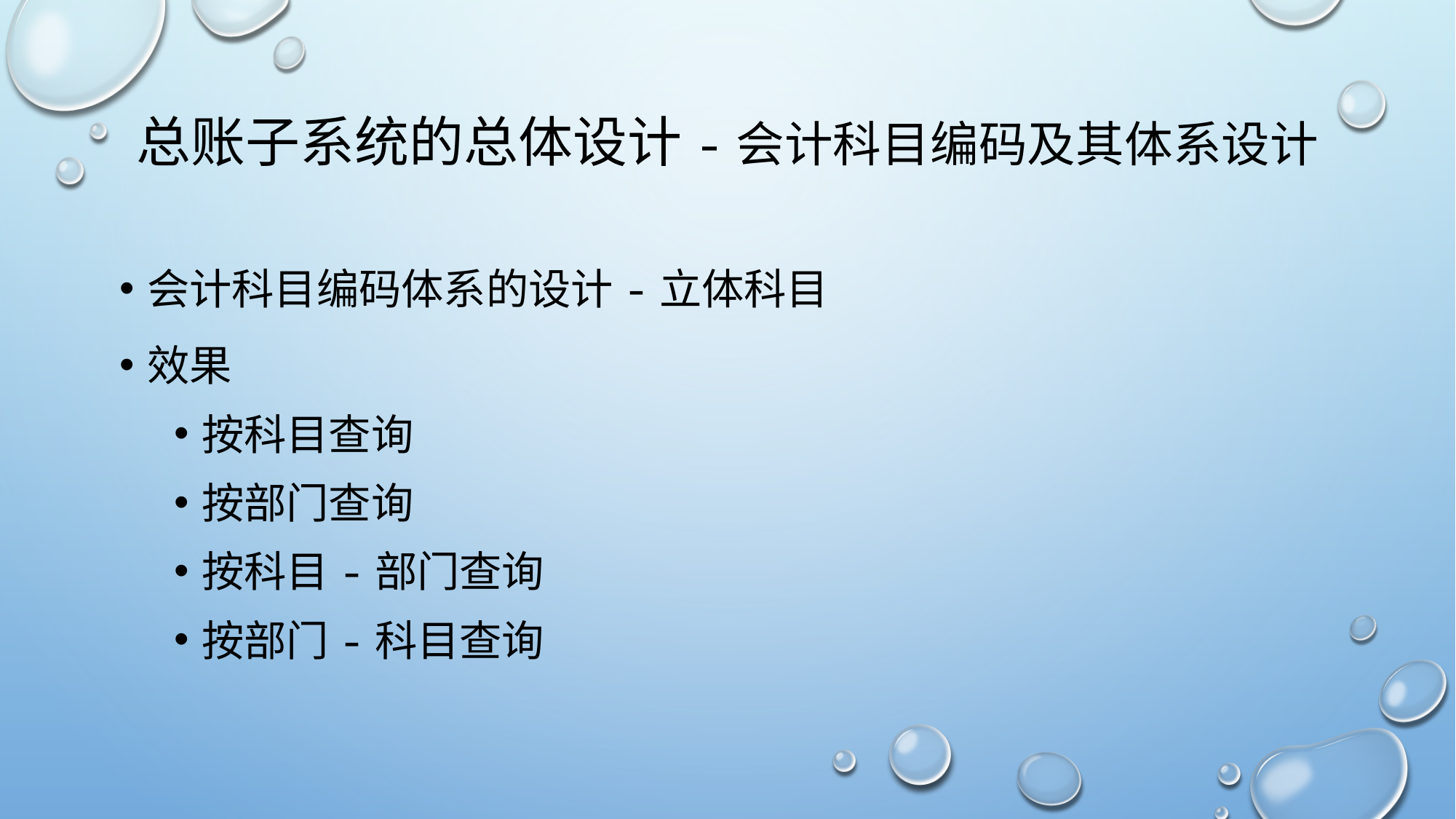

# 总账子系统的总体设计-会计科目编码及其体系设计
会计科目编码体系的设计-立体科目
效果
按科目查询
按部门查询
按科目-部门查询
按部门-科目查询